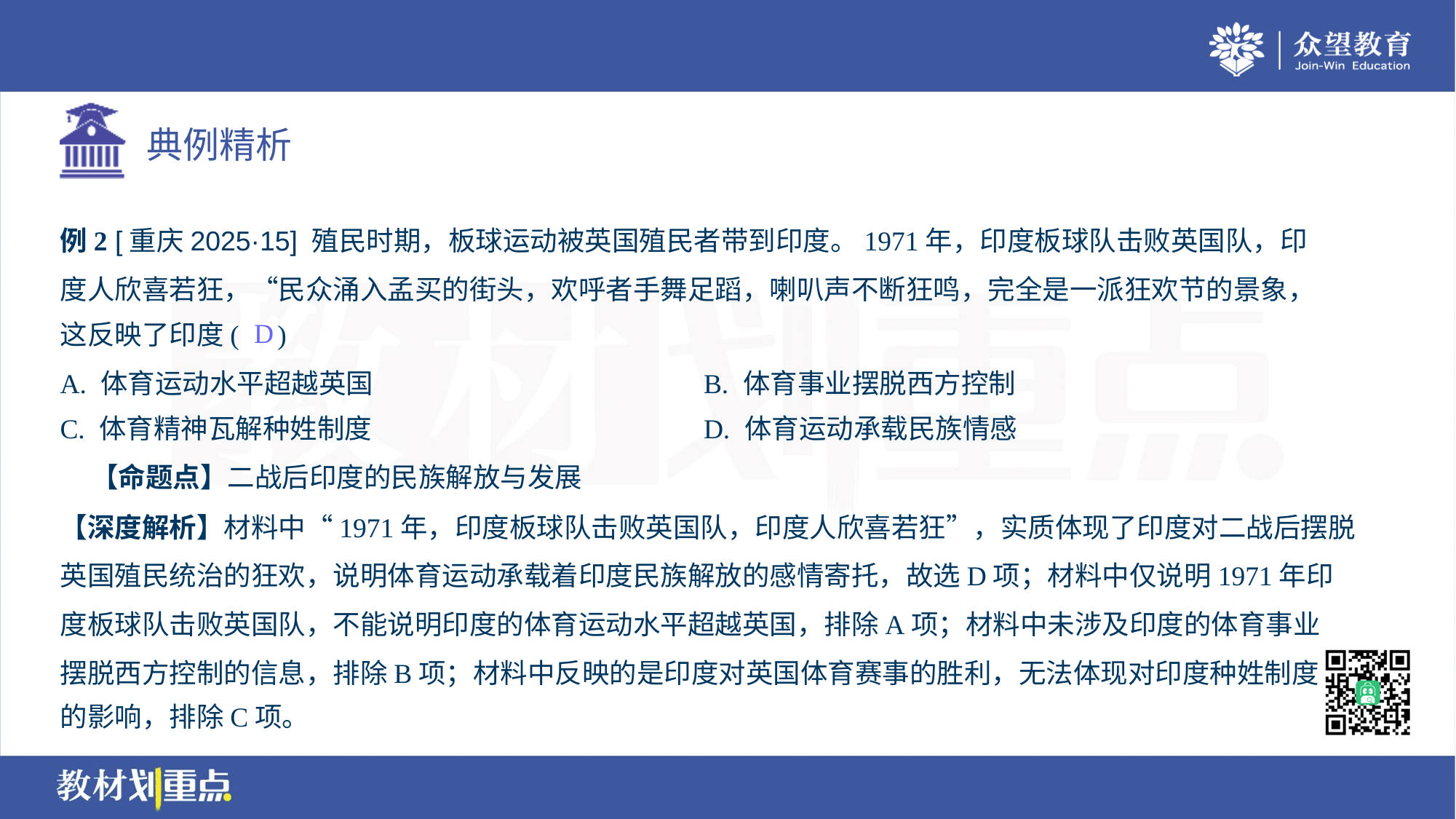

例2 [重庆2025·15] 殖民时期，板球运动被英国殖民者带到印度。1971年，印度板球队击败英国队，印
度人欣喜若狂，“民众涌入孟买的街头，欢呼者手舞足蹈，喇叭声不断狂鸣，完全是一派狂欢节的景象，
这反映了印度(     )
D
A. 体育运动水平超越英国	B. 体育事业摆脱西方控制
C. 体育精神瓦解种姓制度	D. 体育运动承载民族情感
    【命题点】二战后印度的民族解放与发展
【深度解析】材料中“1971年，印度板球队击败英国队，印度人欣喜若狂”，实质体现了印度对二战后摆脱
英国殖民统治的狂欢，说明体育运动承载着印度民族解放的感情寄托，故选D项；材料中仅说明1971年印
度板球队击败英国队，不能说明印度的体育运动水平超越英国，排除A项；材料中未涉及印度的体育事业
摆脱西方控制的信息，排除B项；材料中反映的是印度对英国体育赛事的胜利，无法体现对印度种姓制度
的影响，排除C项。